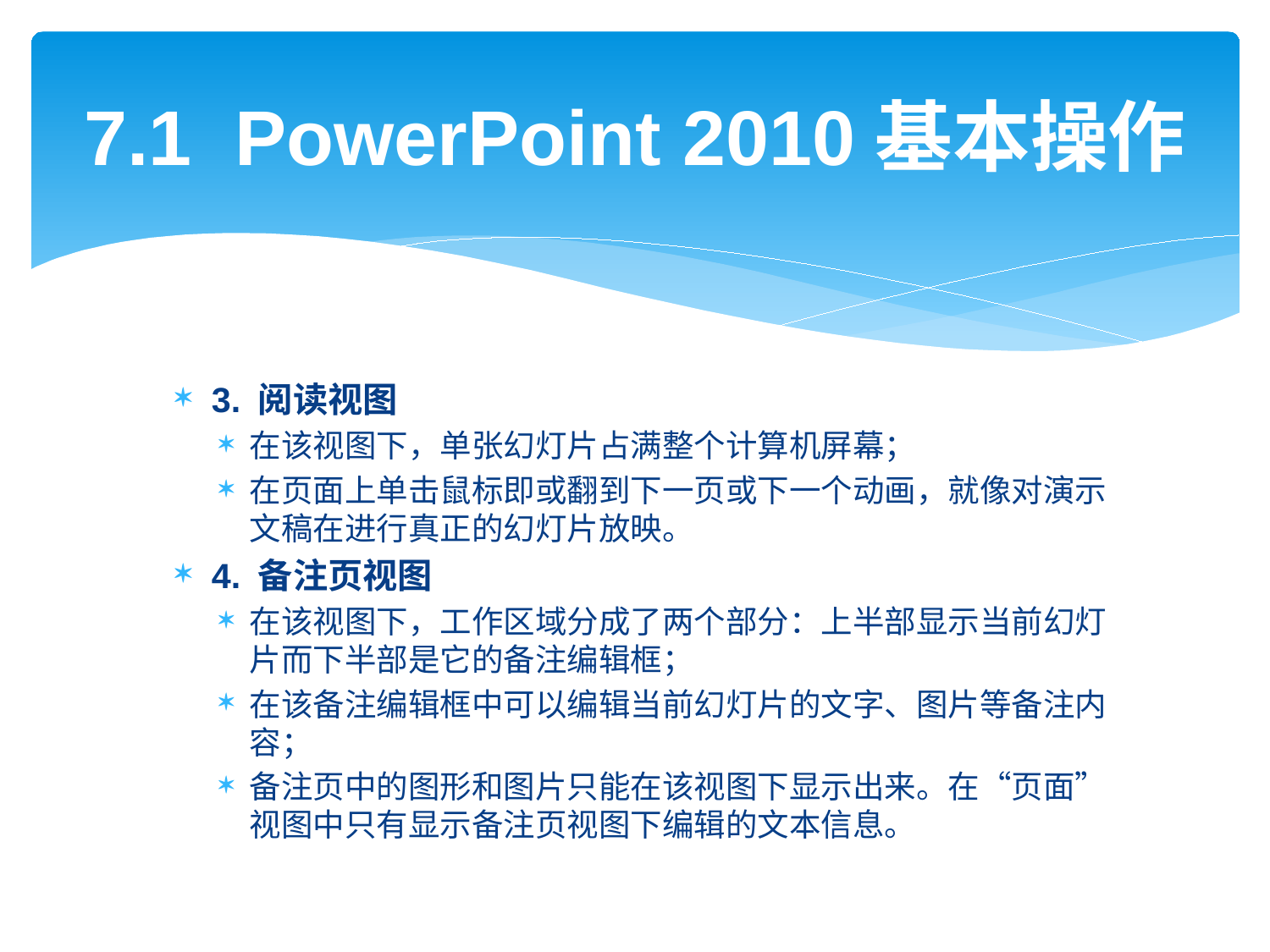

# 7.1  PowerPoint 2010基本操作
3. 阅读视图
在该视图下，单张幻灯片占满整个计算机屏幕；
在页面上单击鼠标即或翻到下一页或下一个动画，就像对演示文稿在进行真正的幻灯片放映。
4. 备注页视图
在该视图下，工作区域分成了两个部分：上半部显示当前幻灯片而下半部是它的备注编辑框；
在该备注编辑框中可以编辑当前幻灯片的文字、图片等备注内容；
备注页中的图形和图片只能在该视图下显示出来。在“页面”视图中只有显示备注页视图下编辑的文本信息。